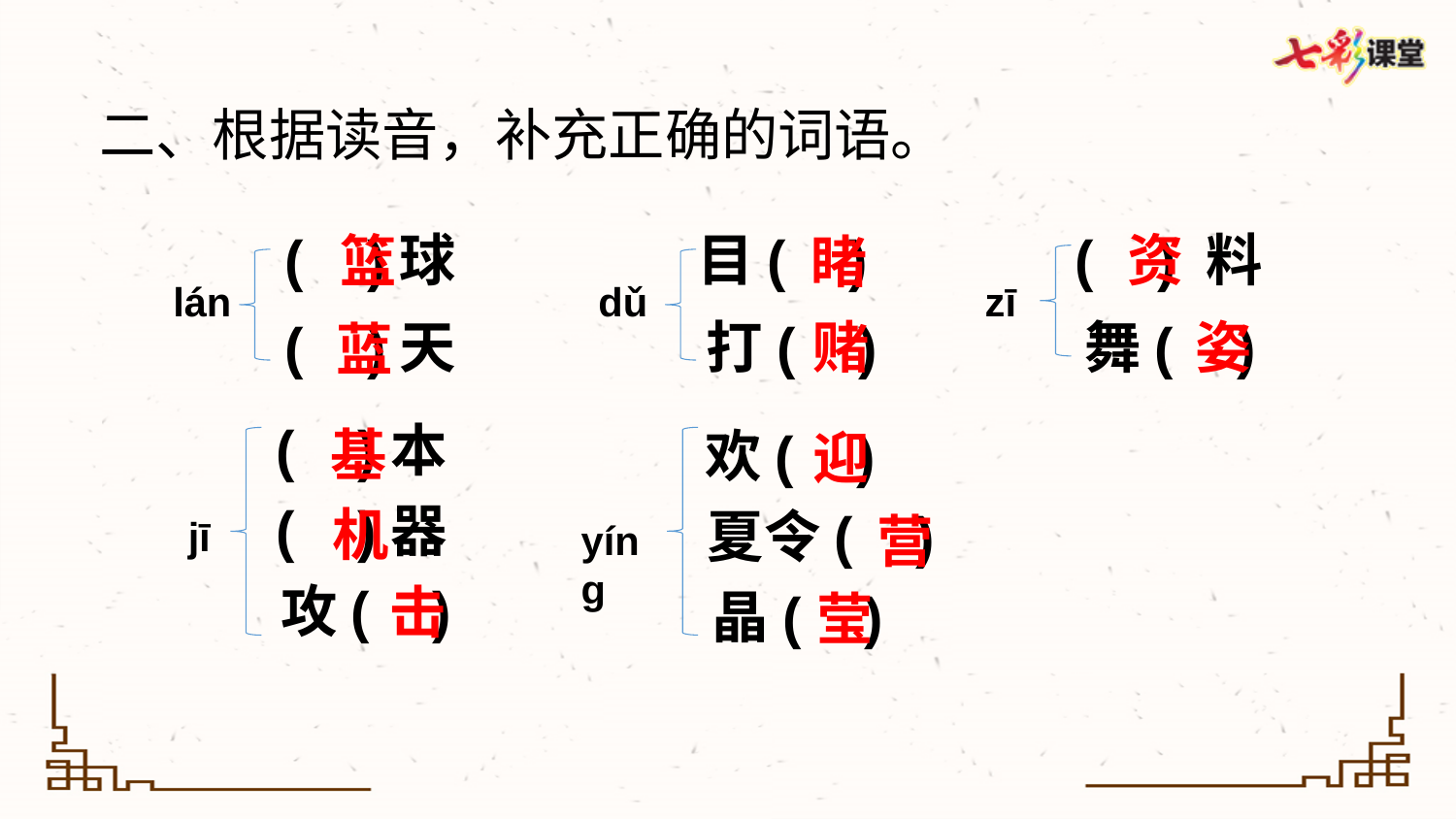

二、根据读音，补充正确的词语。
(    )球
目(    )
(    ) 料
资
篮
睹

lán
dǔ
zī
赌
姿
(    )天
打(    )
舞(    )
蓝
(    )本
基
欢(    )
迎

(    )器
机
夏令(    )
营
jī
yíng
攻(    )
击
晶(    )
莹